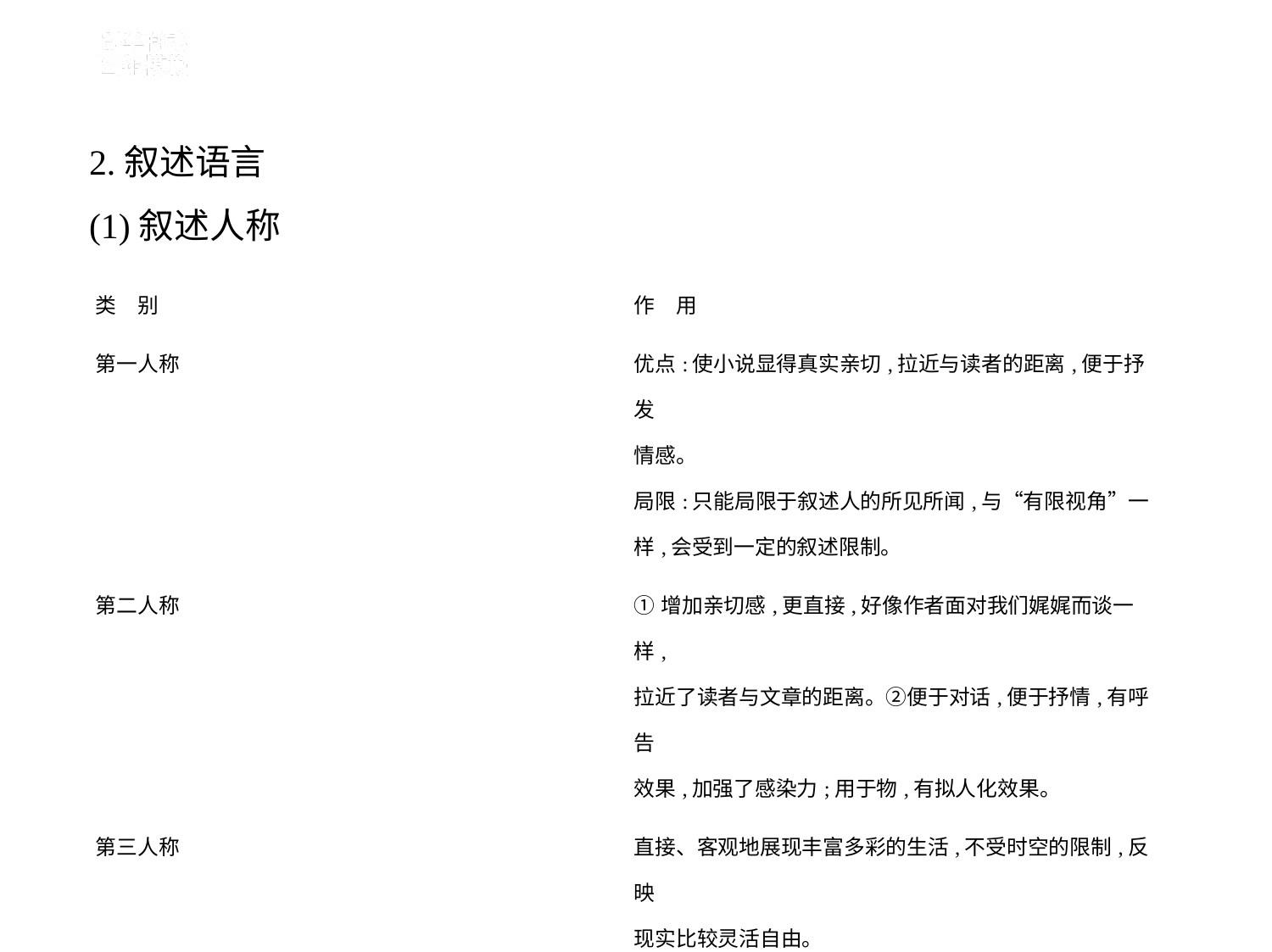

2.叙述语言
(1)叙述人称
| 类　别 | 作　用 |
| --- | --- |
| 第一人称 | 优点:使小说显得真实亲切,拉近与读者的距离,便于抒发 情感。 局限:只能局限于叙述人的所见所闻,与“有限视角”一 样,会受到一定的叙述限制。 |
| 第二人称 | ①增加亲切感,更直接,好像作者面对我们娓娓而谈一样, 拉近了读者与文章的距离。②便于对话,便于抒情,有呼告 效果,加强了感染力;用于物,有拟人化效果。 |
| 第三人称 | 直接、客观地展现丰富多彩的生活,不受时空的限制,反映 现实比较灵活自由。 |